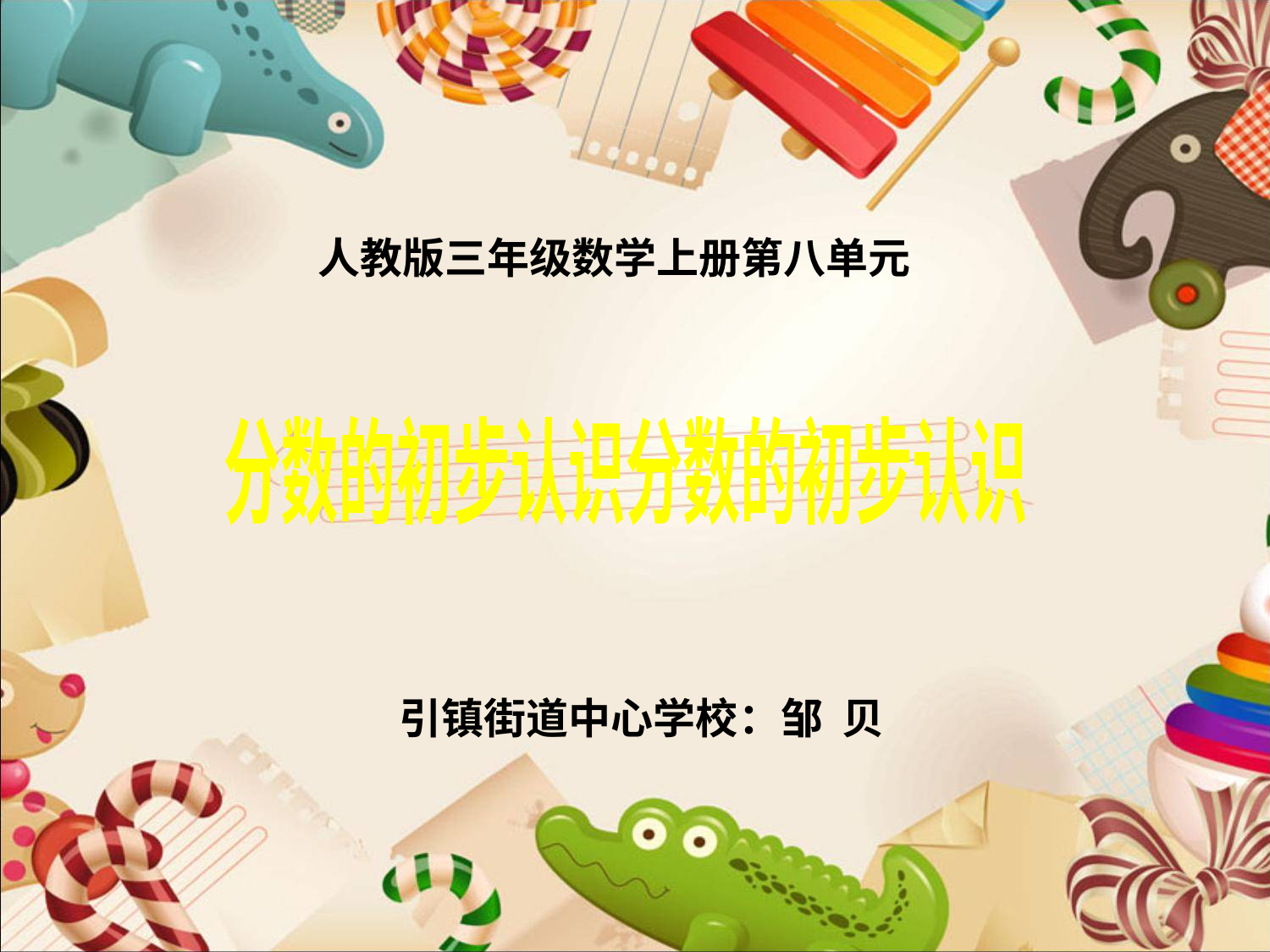

人教版三年级数学上册第八单元
分数的初步认识分数的初步认识
引镇街道中心学校：邹  贝